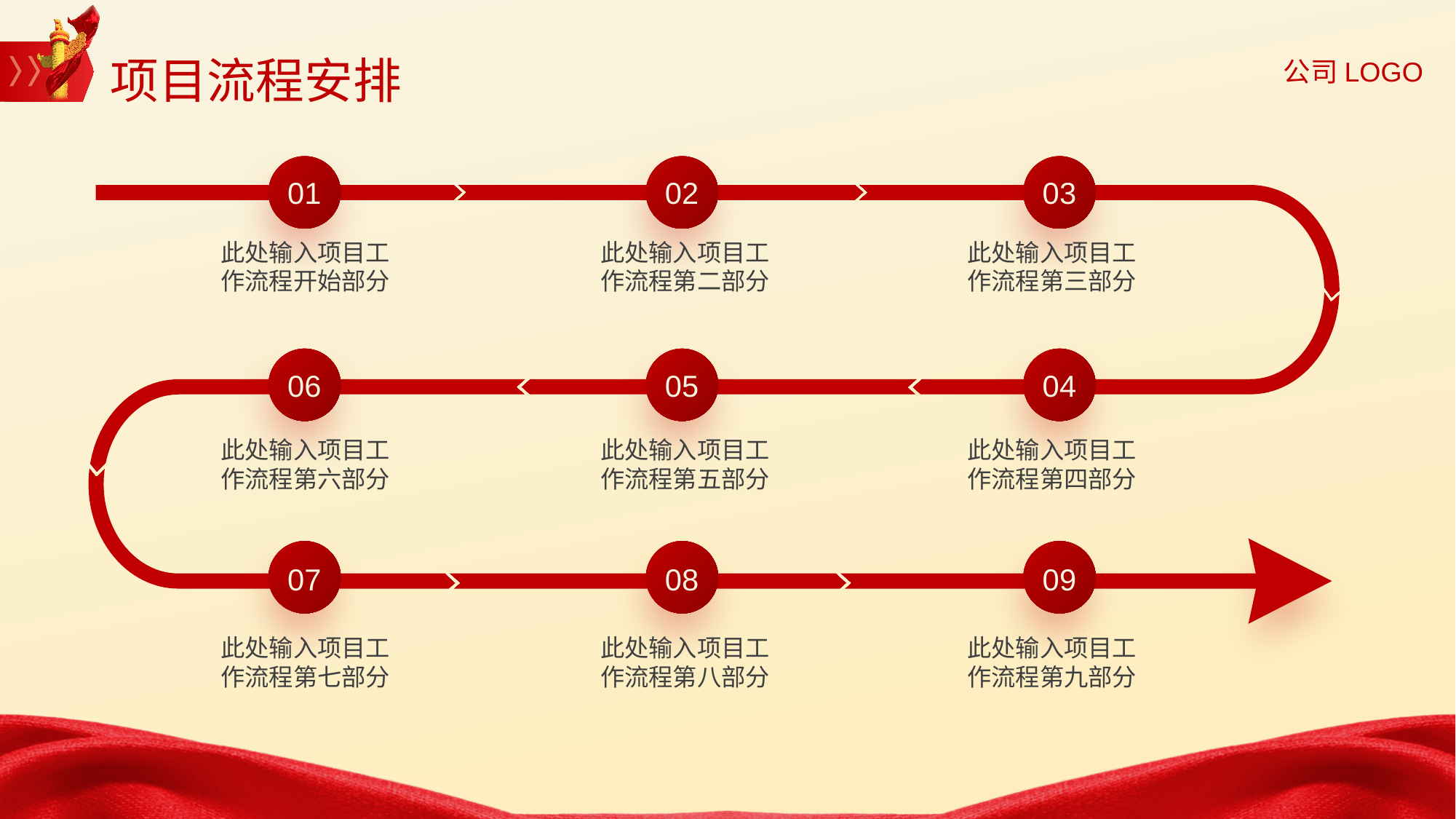

项目流程安排

01
02
03

此处输入项目工作流程开始部分
此处输入项目工作流程第二部分
此处输入项目工作流程第三部分

06
05
04

此处输入项目工作流程第六部分
此处输入项目工作流程第五部分
此处输入项目工作流程第四部分

07
08
09

此处输入项目工作流程第七部分
此处输入项目工作流程第八部分
此处输入项目工作流程第九部分